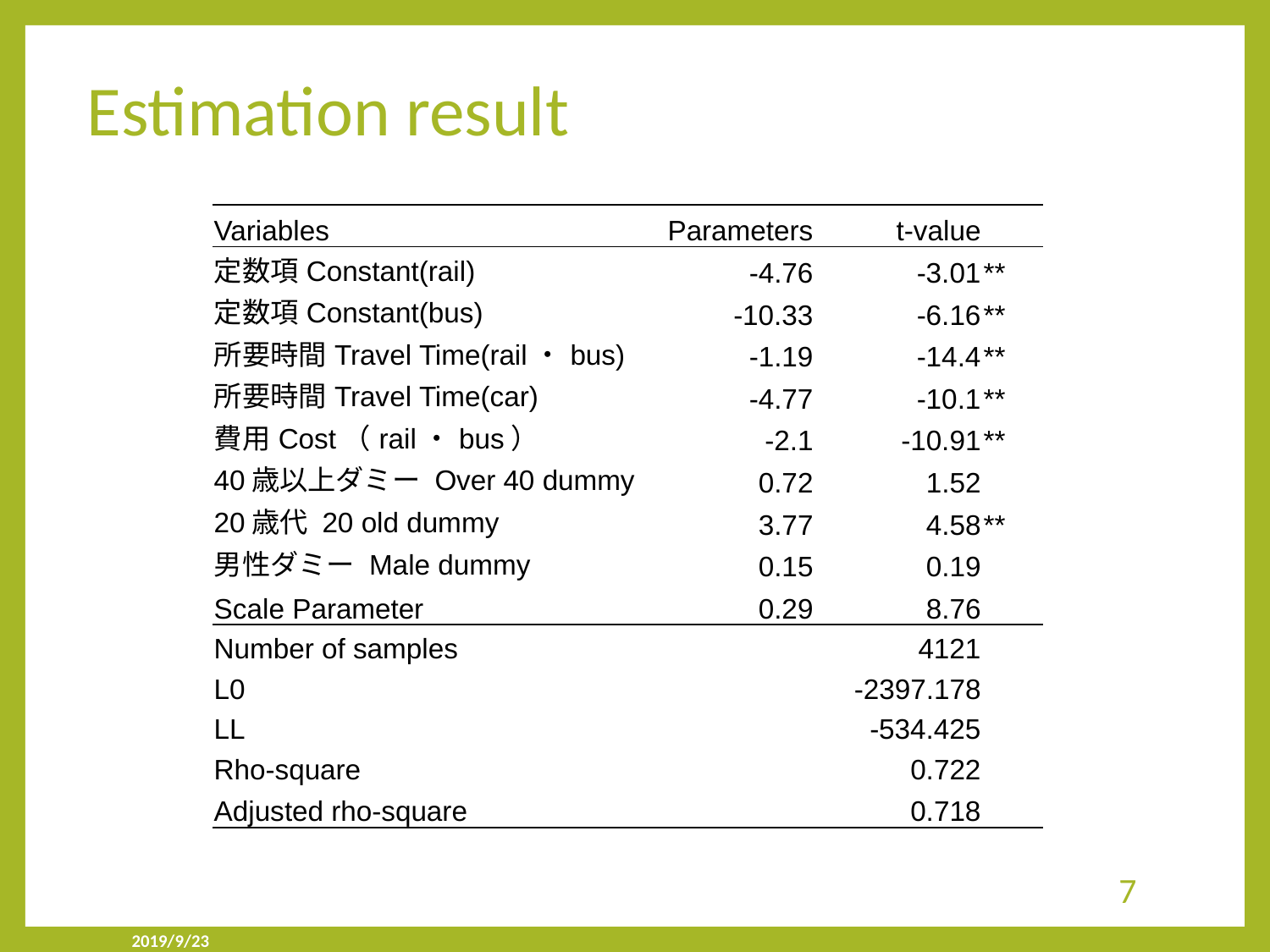

# Estimation result
|  |  |  |  |
| --- | --- | --- | --- |
| Variables | Parameters | t-value |  |
| 定数項Constant(rail) | -4.76 | -3.01 | \*\* |
| 定数項Constant(bus) | -10.33 | -6.16 | \*\* |
| 所要時間Travel Time(rail・bus) | -1.19 | -14.4 | \*\* |
| 所要時間Travel Time(car) | -4.77 | -10.1 | \*\* |
| 費用Cost（rail・bus） | -2.1 | -10.91 | \*\* |
| 40歳以上ダミー Over 40 dummy | 0.72 | 1.52 |  |
| 20歳代 20 old dummy | 3.77 | 4.58 | \*\* |
| 男性ダミー Male dummy | 0.15 | 0.19 |  |
| Scale Parameter | 0.29 | 8.76 |  |
| Number of samples |  | 4121 |  |
| L0 |  | -2397.178 |  |
| LL |  | -534.425 |  |
| Rho-square |  | 0.722 |  |
| Adjusted rho-square |  | 0.718 |  |
|  |  |  |  |
7
2019/9/23